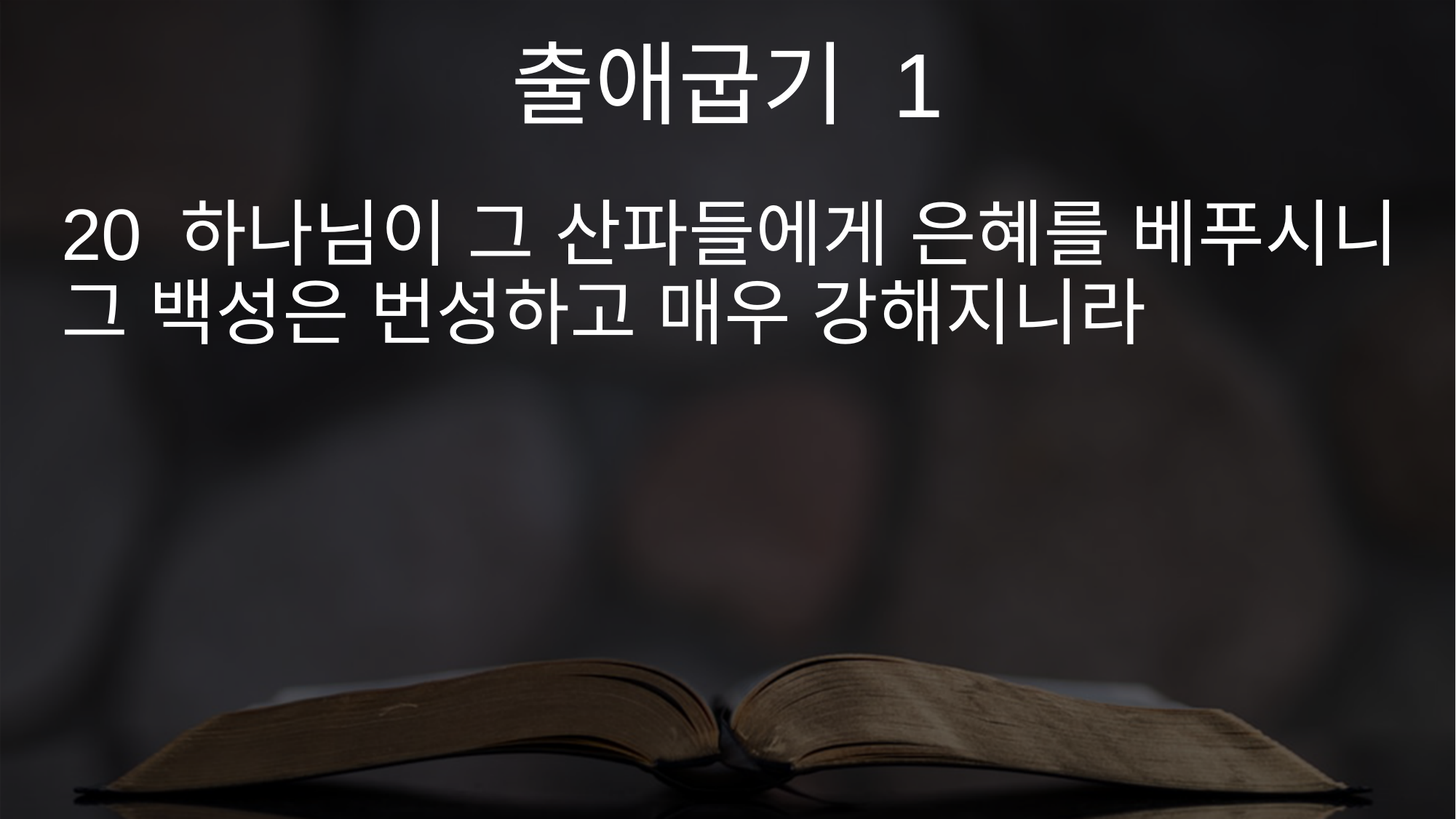

출애굽기 1
20 하나님이 그 산파들에게 은혜를 베푸시니 그 백성은 번성하고 매우 강해지니라